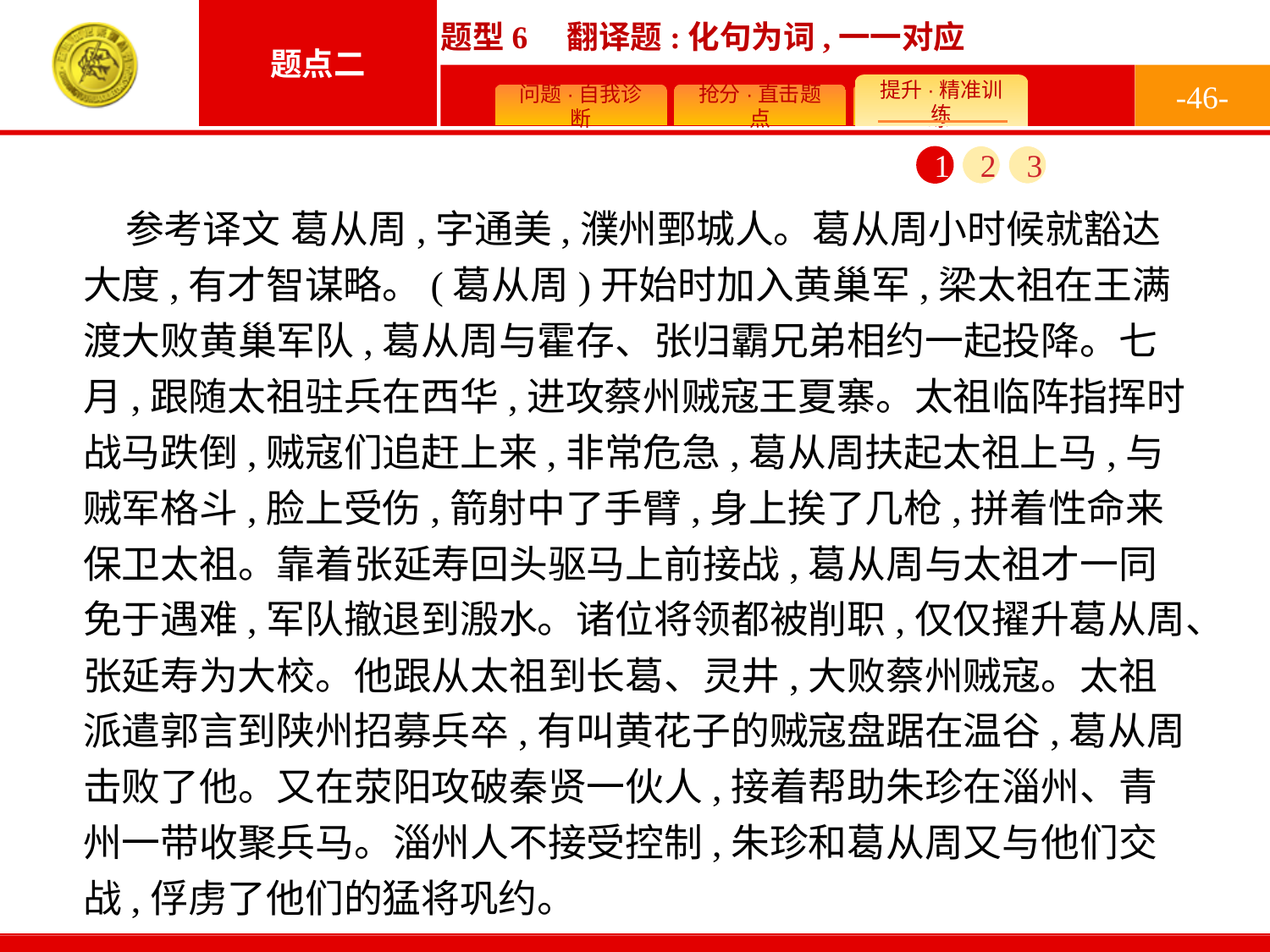

-46-
1
2
3
参考译文 葛从周,字通美,濮州鄄城人。葛从周小时候就豁达大度,有才智谋略。(葛从周)开始时加入黄巢军,梁太祖在王满渡大败黄巢军队,葛从周与霍存、张归霸兄弟相约一起投降。七月,跟随太祖驻兵在西华,进攻蔡州贼寇王夏寨。太祖临阵指挥时战马跌倒,贼寇们追赶上来,非常危急,葛从周扶起太祖上马,与贼军格斗,脸上受伤,箭射中了手臂,身上挨了几枪,拼着性命来保卫太祖。靠着张延寿回头驱马上前接战,葛从周与太祖才一同免于遇难,军队撤退到溵水。诸位将领都被削职,仅仅擢升葛从周、张延寿为大校。他跟从太祖到长葛、灵井,大败蔡州贼寇。太祖派遣郭言到陕州招募兵卒,有叫黄花子的贼寇盘踞在温谷,葛从周击败了他。又在荥阳攻破秦贤一伙人,接着帮助朱珍在淄州、青州一带收聚兵马。淄州人不接受控制,朱珍和葛从周又与他们交战,俘虏了他们的猛将巩约。